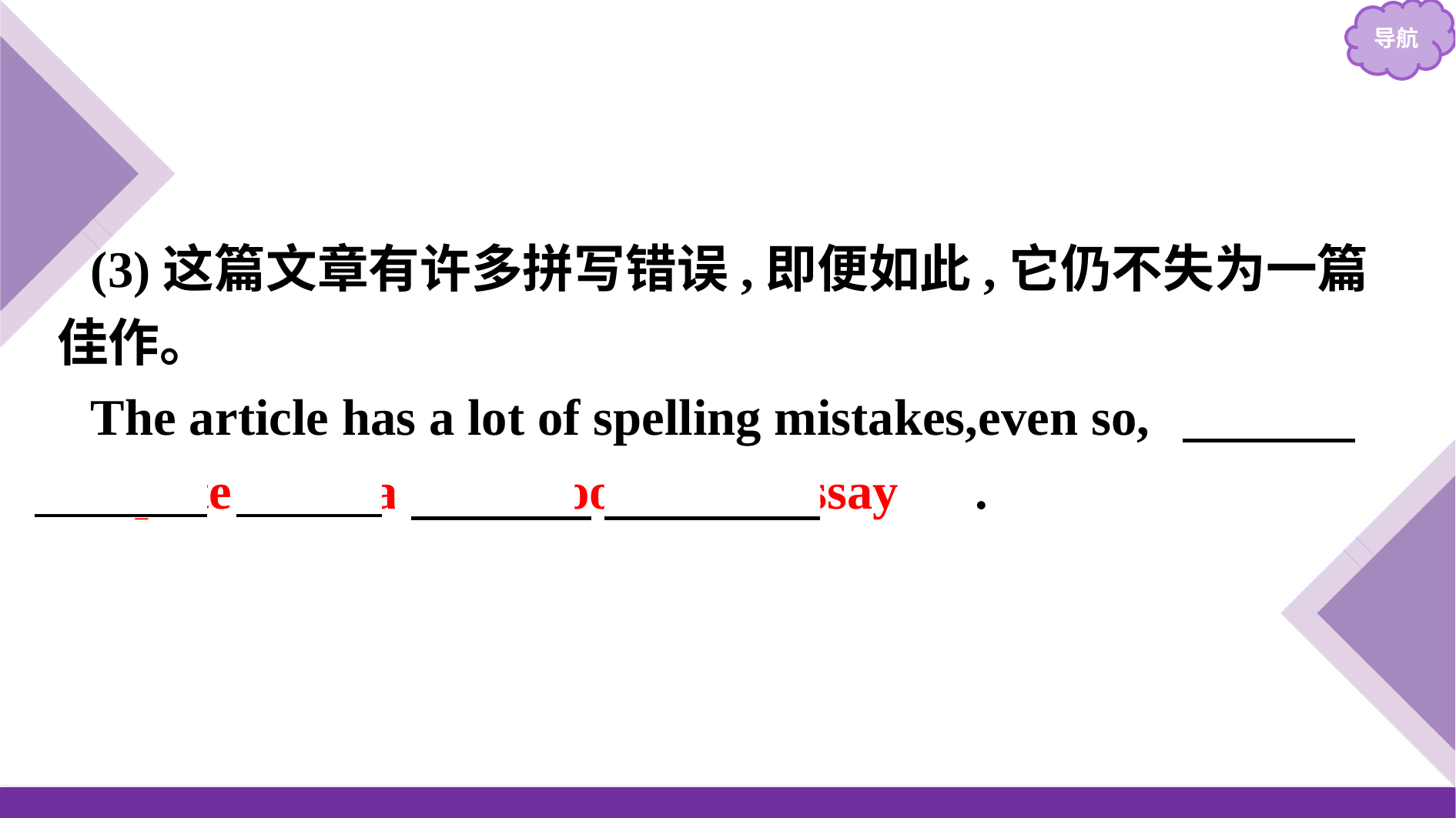

(3)这篇文章有许多拼写错误,即便如此,它仍不失为一篇佳作。
The article has a lot of spelling mistakes,even so,　it’s　 　quite　 　a　 　good　 　essay　.